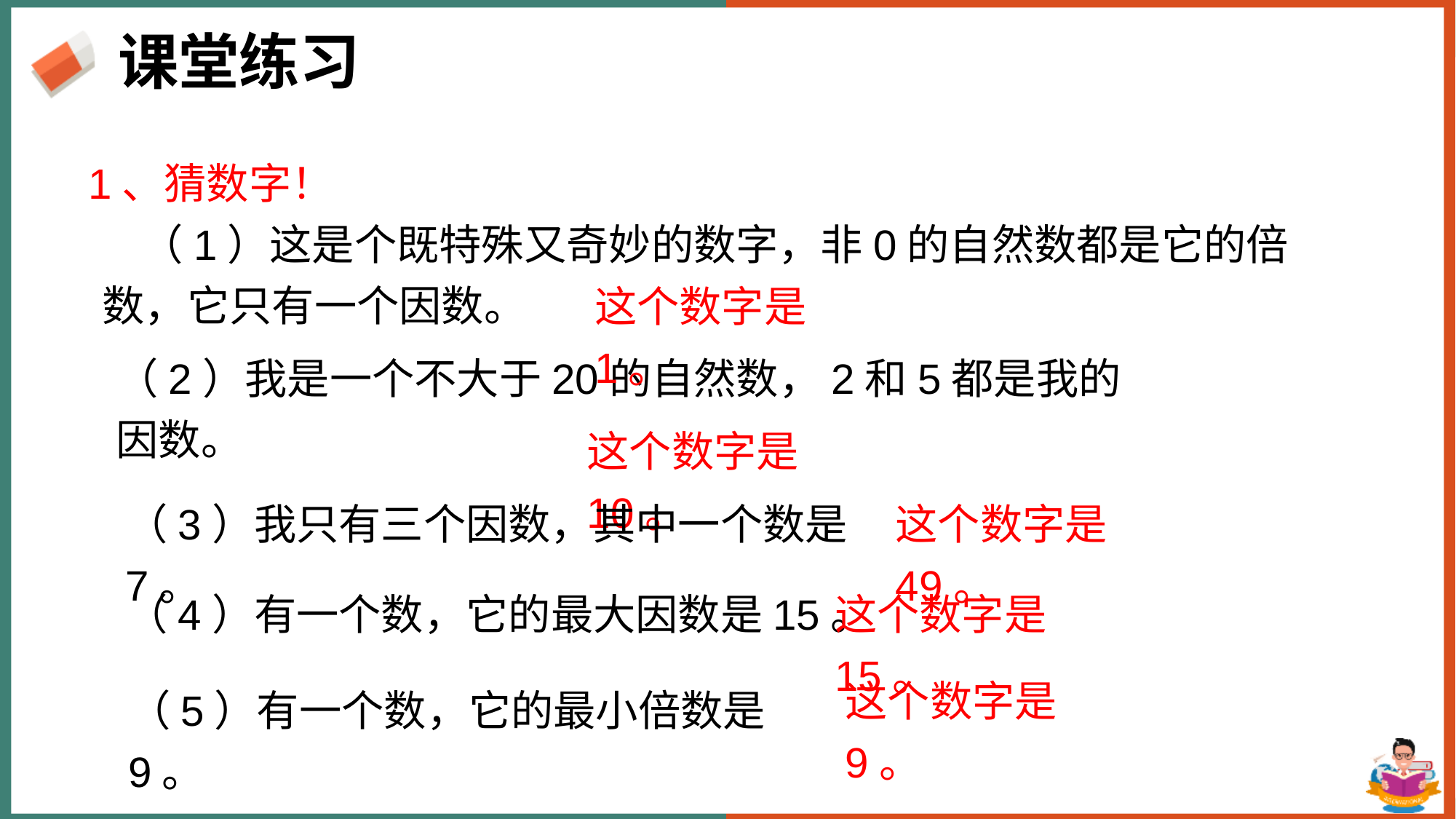

课堂练习
1、猜数字！
   （1）这是个既特殊又奇妙的数字，非0的自然数都是它的倍数，它只有一个因数。
这个数字是1。
（2）我是一个不大于20的自然数，2和5都是我的因数。
这个数字是10。
（3）我只有三个因数，其中一个数是7。
这个数字是49。
（4）有一个数，它的最大因数是15。
这个数字是15。
这个数字是9。
（5）有一个数，它的最小倍数是9。